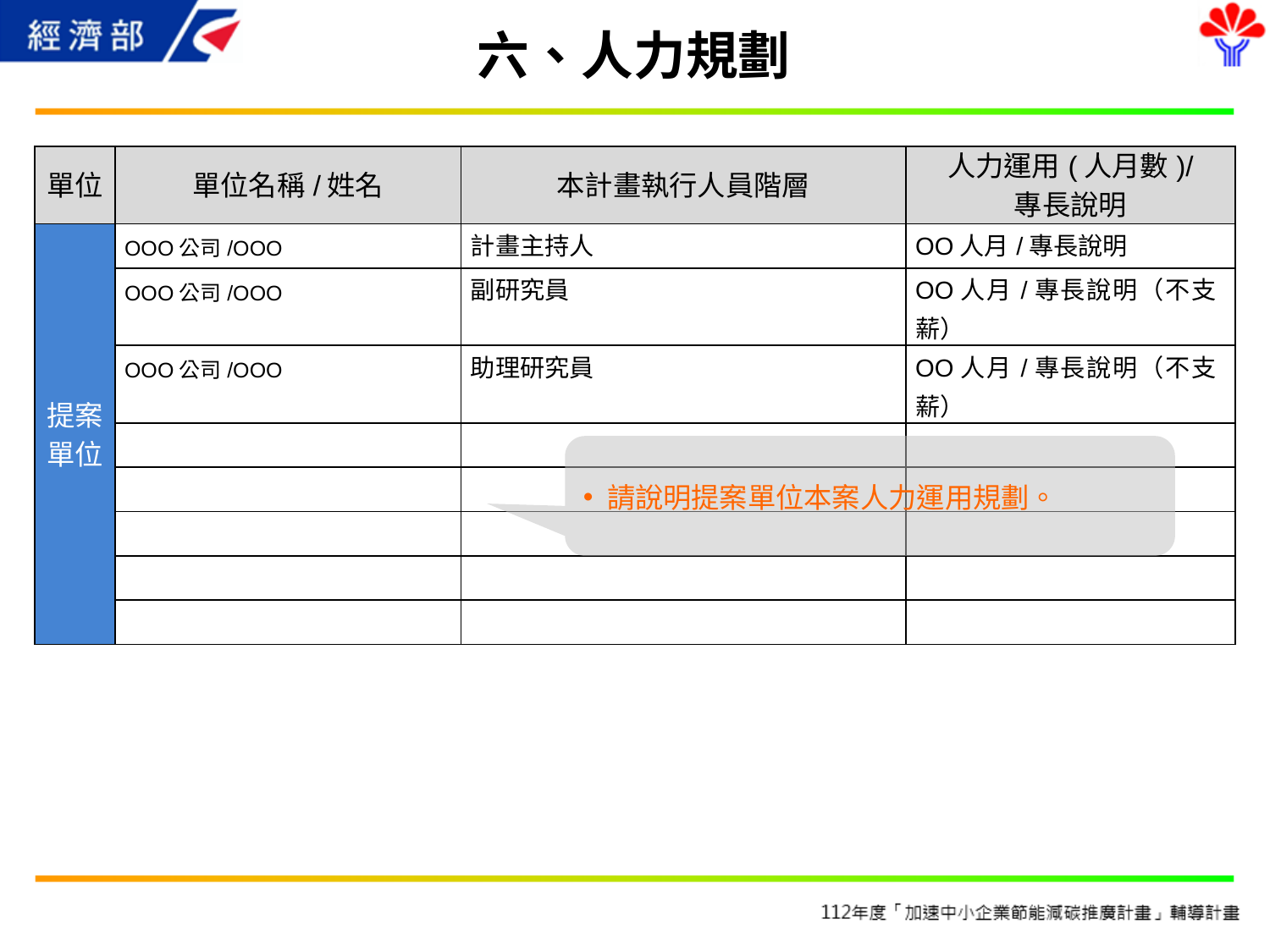

# 六、人力規劃
| 單位 | 單位名稱/姓名 | 本計畫執行人員階層 | 人力運用(人月數)/ 專長說明 |
| --- | --- | --- | --- |
| 提案單位 | OOO公司/OOO | 計畫主持人 | OO人月/專長說明 |
|  | OOO公司/OOO | 副研究員 | OO人月/專長說明（不支薪） |
|  | OOO公司/OOO | 助理研究員 | OO人月/專長說明（不支薪） |
|  |  |  |  |
|  |  |  |  |
|  |  |  |  |
|  |  |  |  |
|  |  |  |  |
請說明提案單位本案人力運用規劃。
22